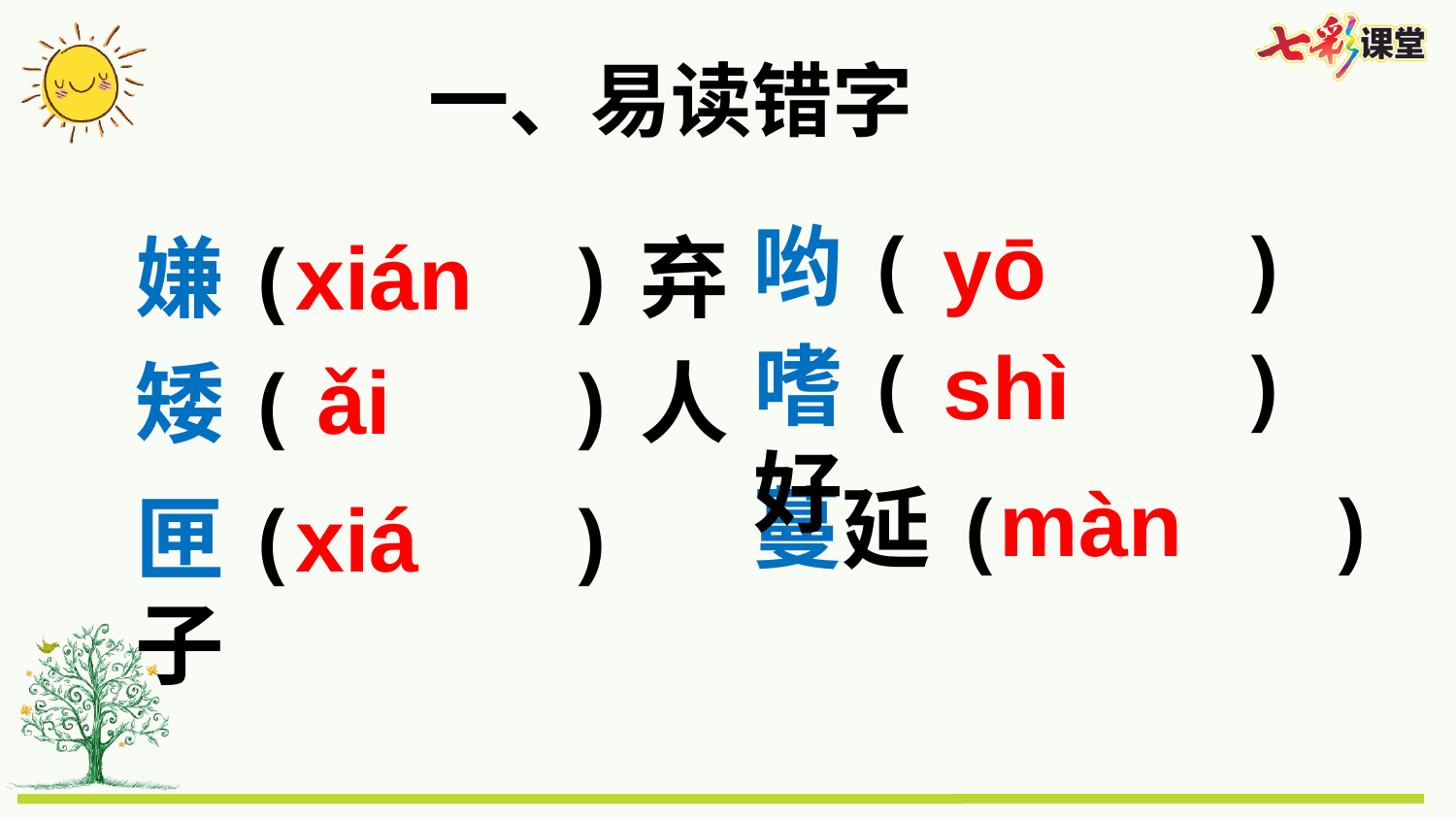

一、易读错字
哟(      )
yō
xián
嫌(     )弃
嗜(      )好
shì
ǎi
矮(     )人
màn
蔓延(      )
匣(     )子
xiá